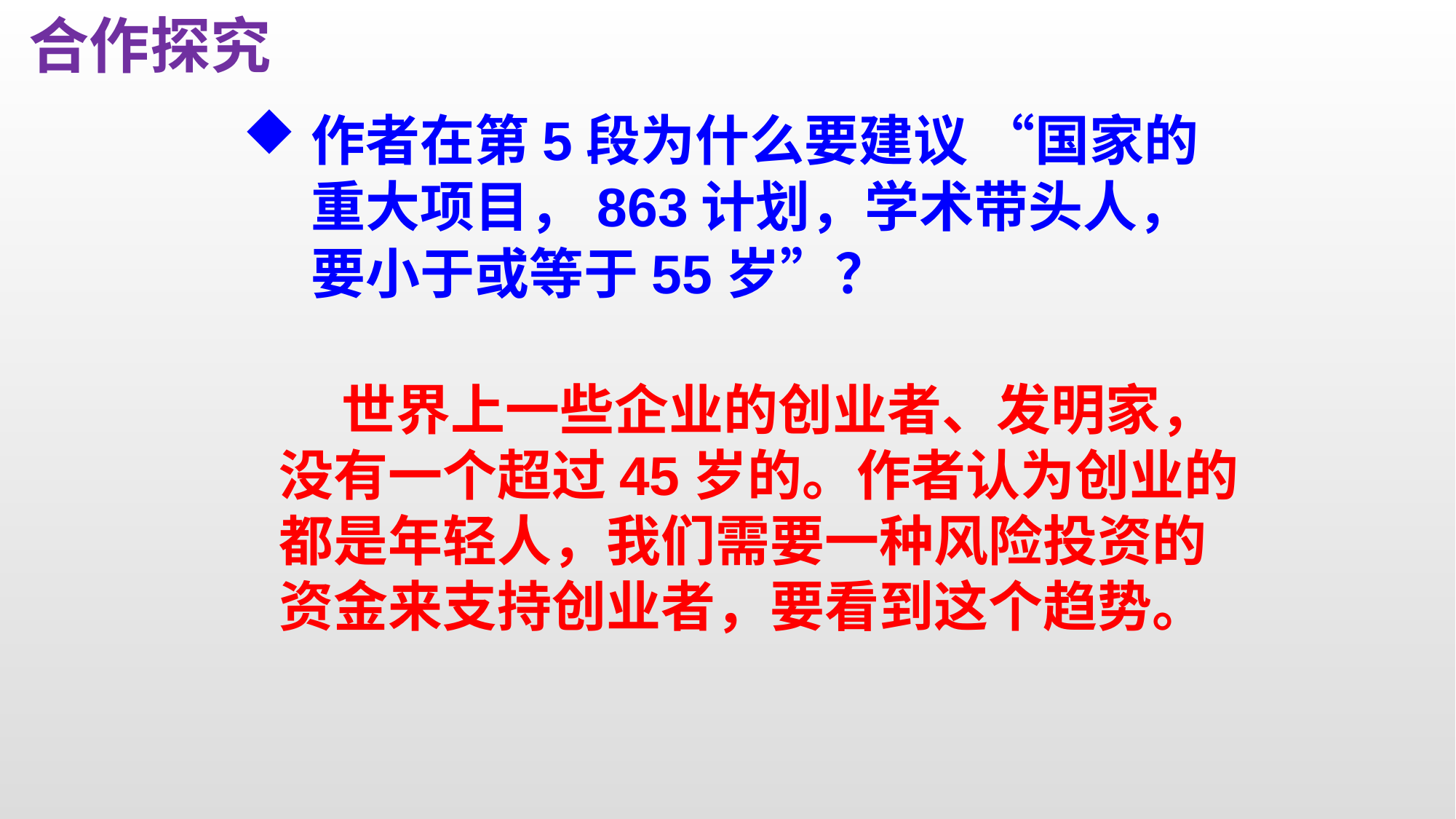

合作探究
作者在第5段为什么要建议 “国家的重大项目，863计划，学术带头人，要小于或等于55岁”？
    世界上一些企业的创业者、发明家，没有一个超过45岁的。作者认为创业的都是年轻人，我们需要一种风险投资的资金来支持创业者，要看到这个趋势。